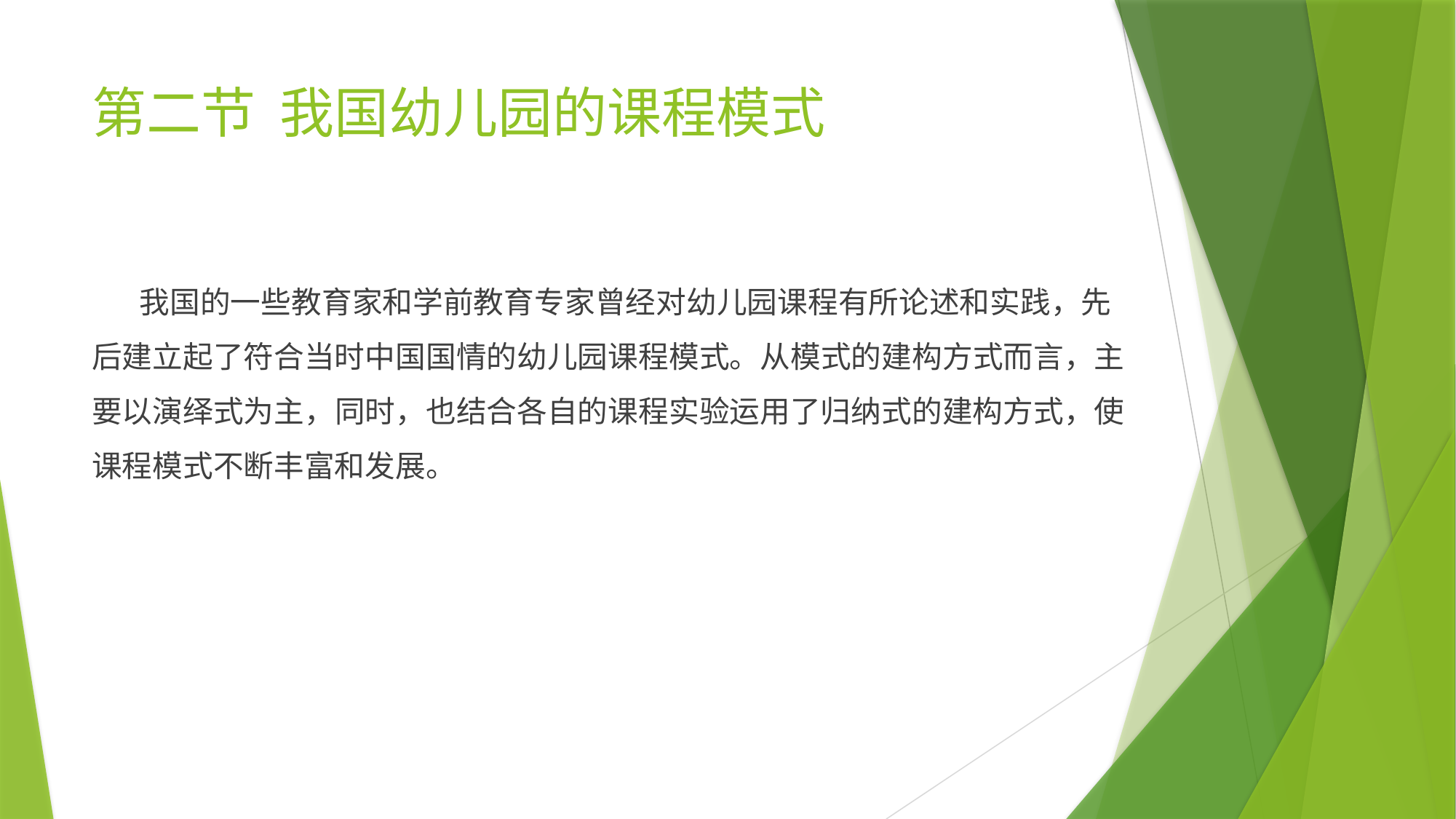

# 第二节  我国幼儿园的课程模式
      我国的一些教育家和学前教育专家曾经对幼儿园课程有所论述和实践，先后建立起了符合当时中国国情的幼儿园课程模式。从模式的建构方式而言，主要以演绎式为主，同时，也结合各自的课程实验运用了归纳式的建构方式，使课程模式不断丰富和发展。